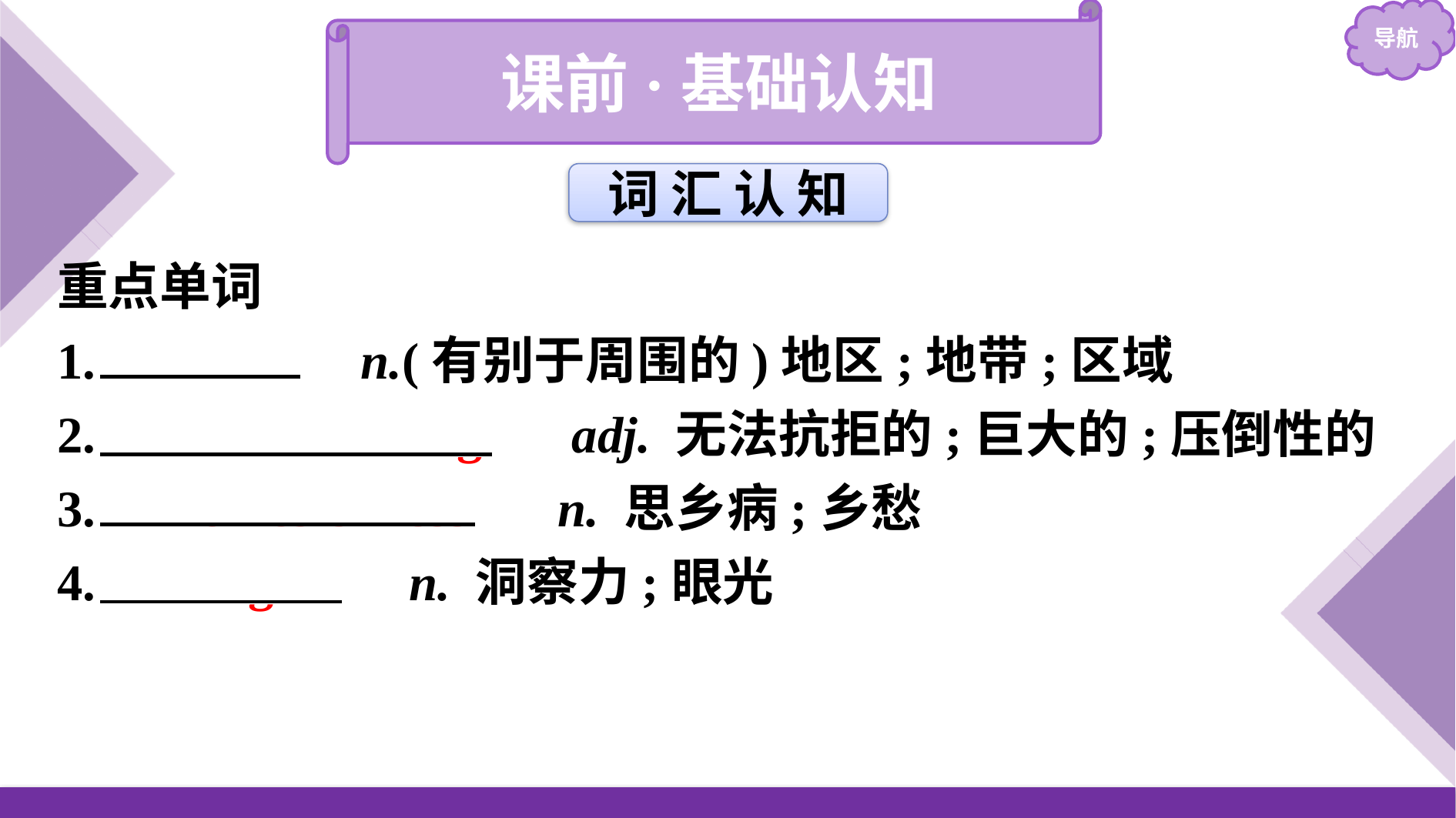

课前·基础认知
词 汇 认 知
重点单词
1.　zone　 n.(有别于周围的)地区;地带;区域
2.　overwhelming　 adj. 无法抗拒的;巨大的;压倒性的
3.　homesickness　 n. 思乡病;乡愁
4.　insight　 n. 洞察力;眼光